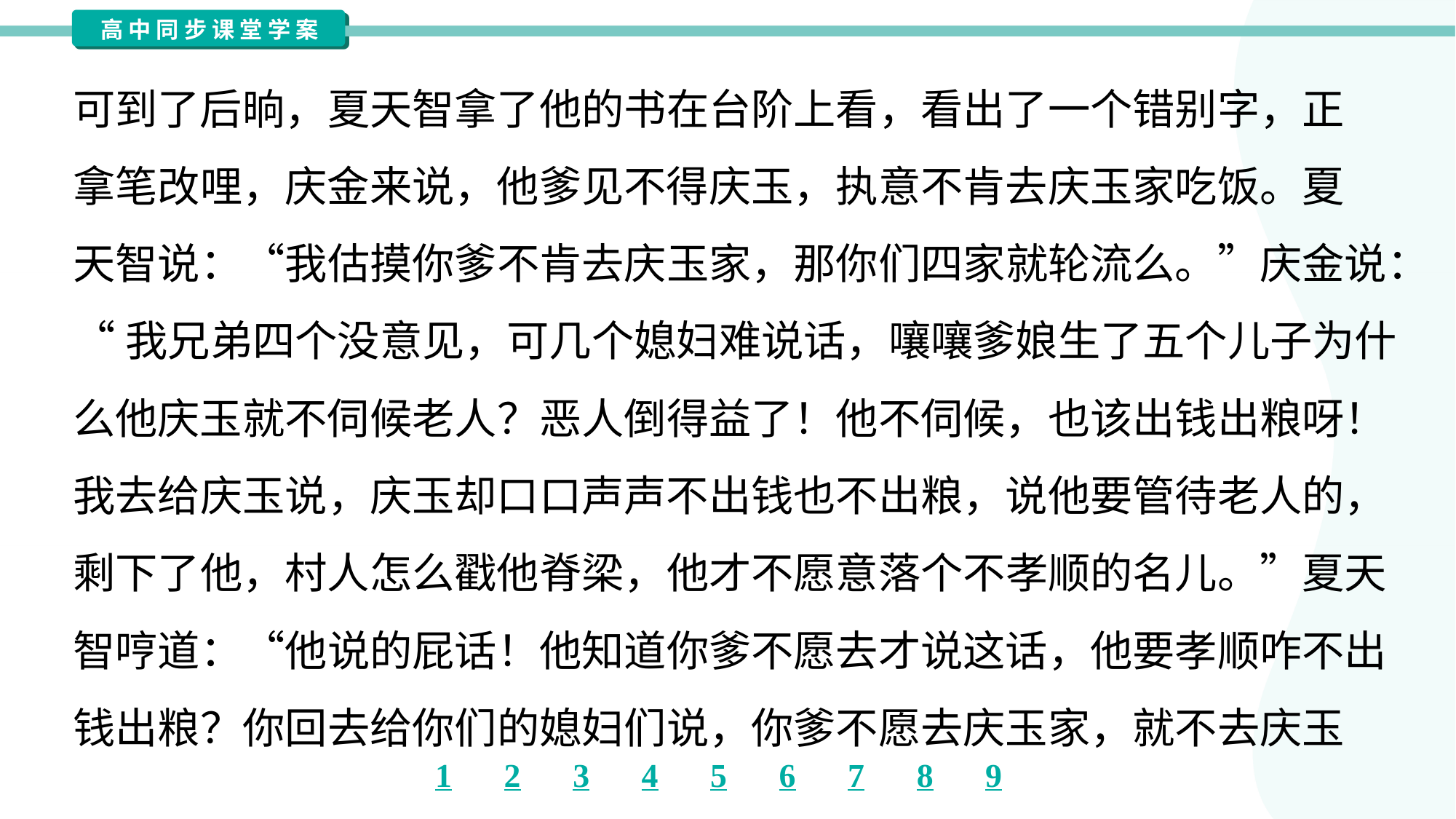

可到了后晌，夏天智拿了他的书在台阶上看，看出了一个错别字，正
拿笔改哩，庆金来说，他爹见不得庆玉，执意不肯去庆玉家吃饭。夏
天智说：“我估摸你爹不肯去庆玉家，那你们四家就轮流么。”庆金说：
“我兄弟四个没意见，可几个媳妇难说话，嚷嚷爹娘生了五个儿子为什
么他庆玉就不伺候老人？恶人倒得益了！他不伺候，也该出钱出粮呀！
我去给庆玉说，庆玉却口口声声不出钱也不出粮，说他要管待老人的，
剩下了他，村人怎么戳他脊梁，他才不愿意落个不孝顺的名儿。”夏天
智哼道：“他说的屁话！他知道你爹不愿去才说这话，他要孝顺咋不出
钱出粮？你回去给你们的媳妇们说，你爹不愿去庆玉家，就不去庆玉